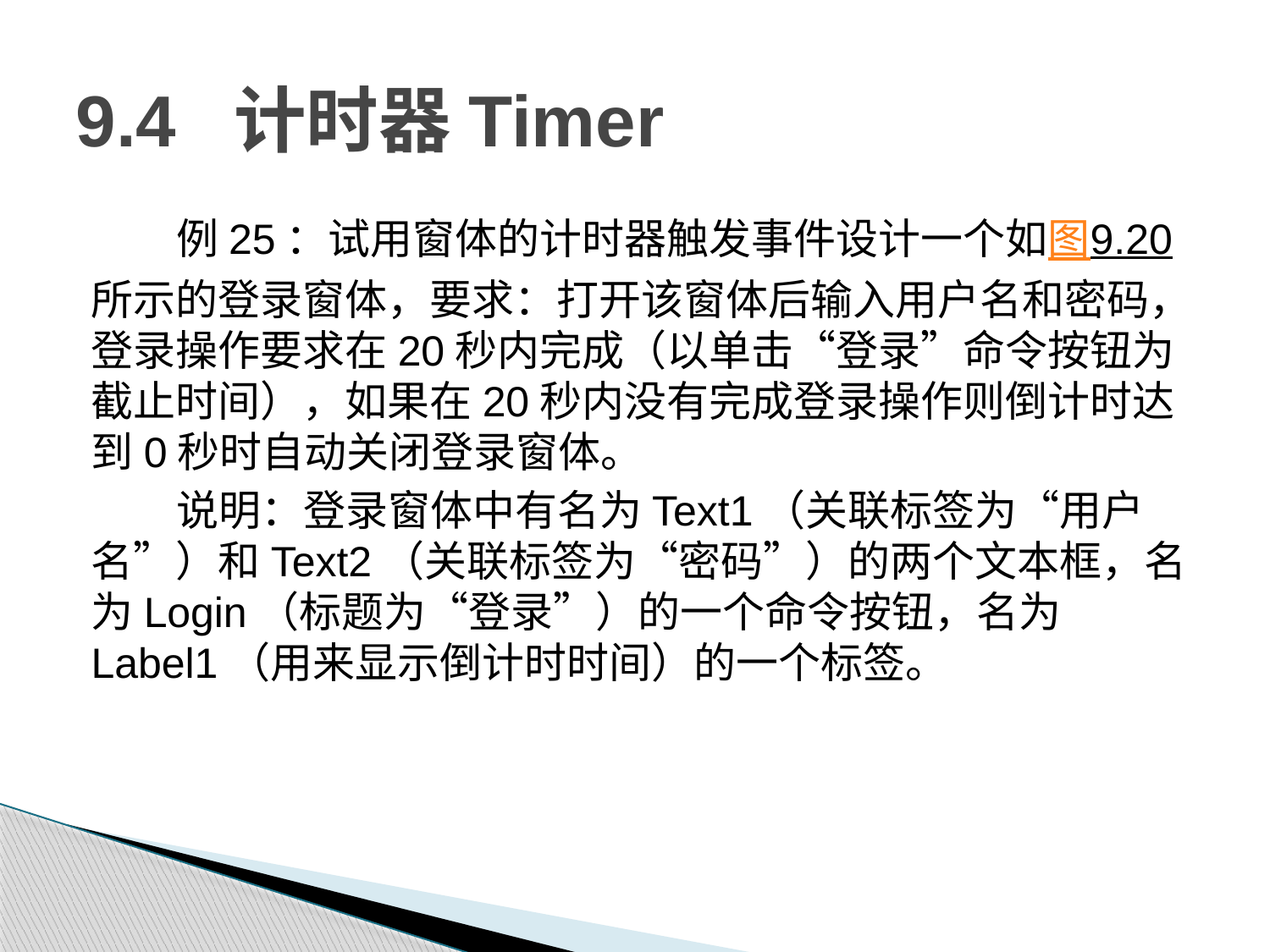

# 9.4  计时器Timer
例25：试用窗体的计时器触发事件设计一个如图9.20所示的登录窗体，要求：打开该窗体后输入用户名和密码，登录操作要求在20秒内完成（以单击“登录”命令按钮为截止时间），如果在20秒内没有完成登录操作则倒计时达到0秒时自动关闭登录窗体。
说明：登录窗体中有名为Text1（关联标签为“用户名”）和Text2（关联标签为“密码”）的两个文本框，名为Login（标题为“登录”）的一个命令按钮，名为Label1（用来显示倒计时时间）的一个标签。